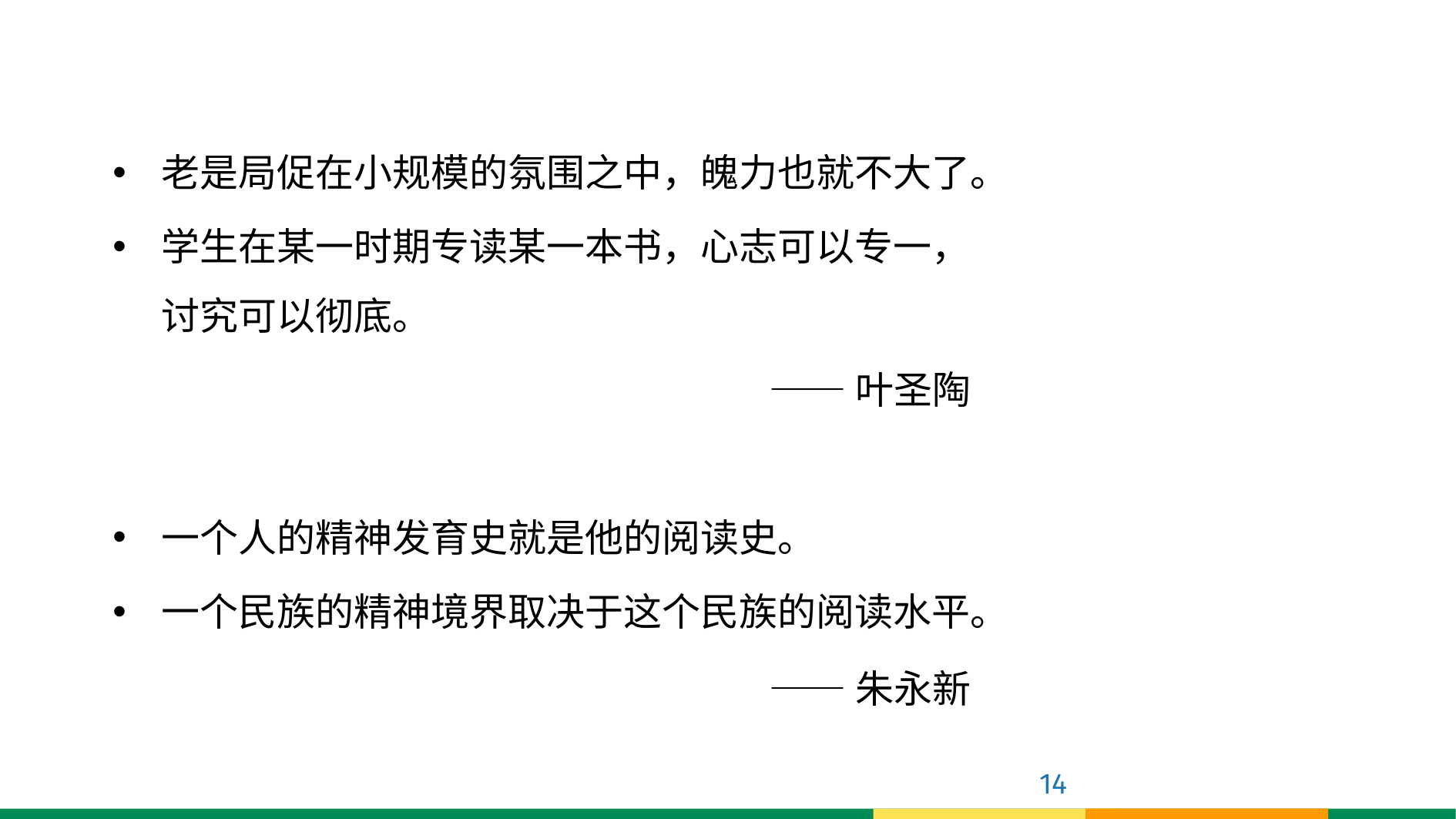

老是局促在小规模的氛围之中，魄力也就不大了。
学生在某一时期专读某一本书，心志可以专一，讨究可以彻底。
——叶圣陶

一个人的精神发育史就是他的阅读史。
一个民族的精神境界取决于这个民族的阅读水平。
——朱永新
14